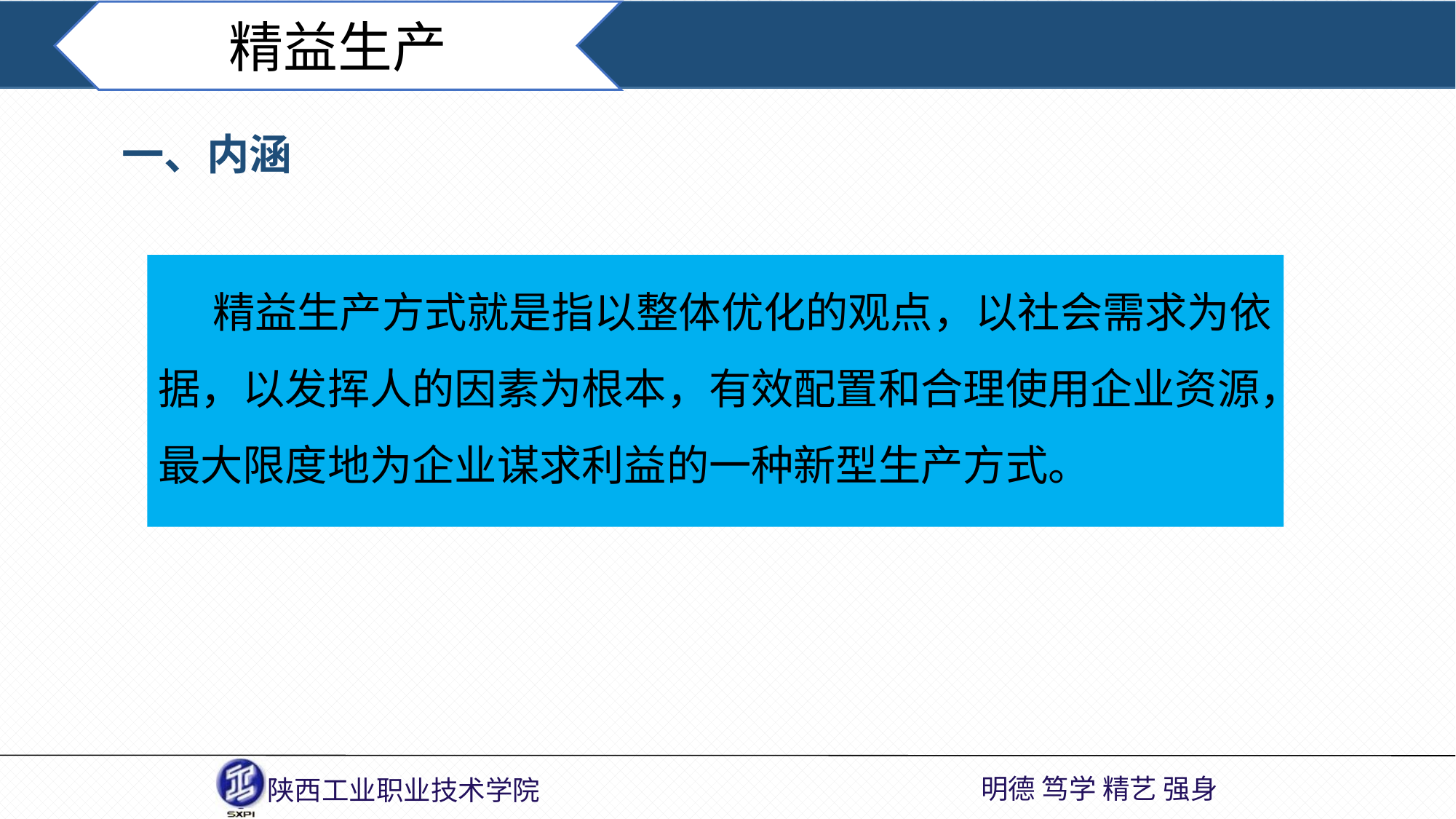

精益生产
一、内涵
精益生产方式就是指以整体优化的观点，以社会需求为依据，以发挥人的因素为根本，有效配置和合理使用企业资源，最大限度地为企业谋求利益的一种新型生产方式。